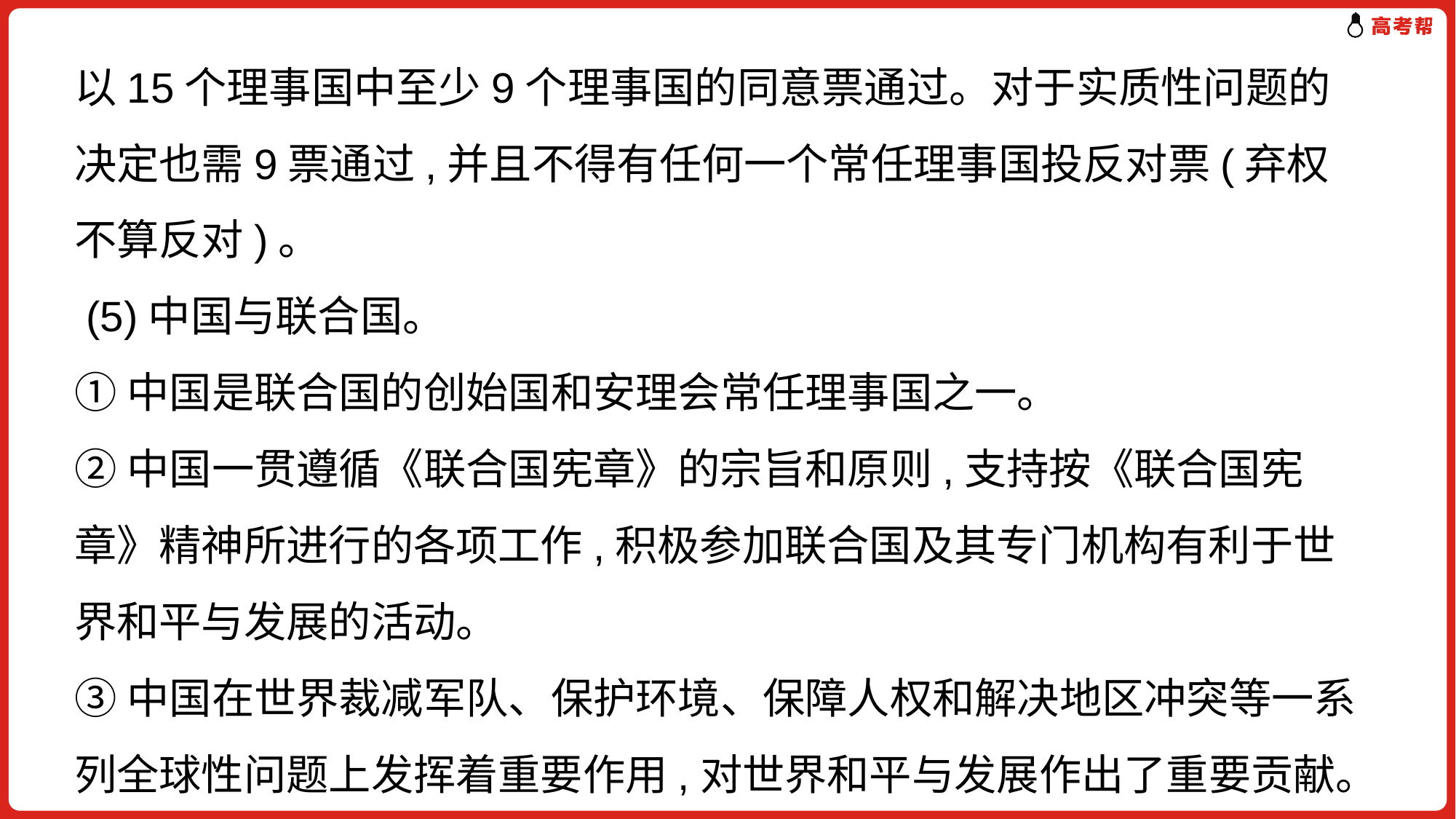

以15个理事国中至少9个理事国的同意票通过。对于实质性问题的决定也需9票通过,并且不得有任何一个常任理事国投反对票(弃权不算反对)。
 (5)中国与联合国。
①中国是联合国的创始国和安理会常任理事国之一。
②中国一贯遵循《联合国宪章》的宗旨和原则,支持按《联合国宪章》精神所进行的各项工作,积极参加联合国及其专门机构有利于世界和平与发展的活动。
③中国在世界裁减军队、保护环境、保障人权和解决地区冲突等一系列全球性问题上发挥着重要作用,对世界和平与发展作出了重要贡献。